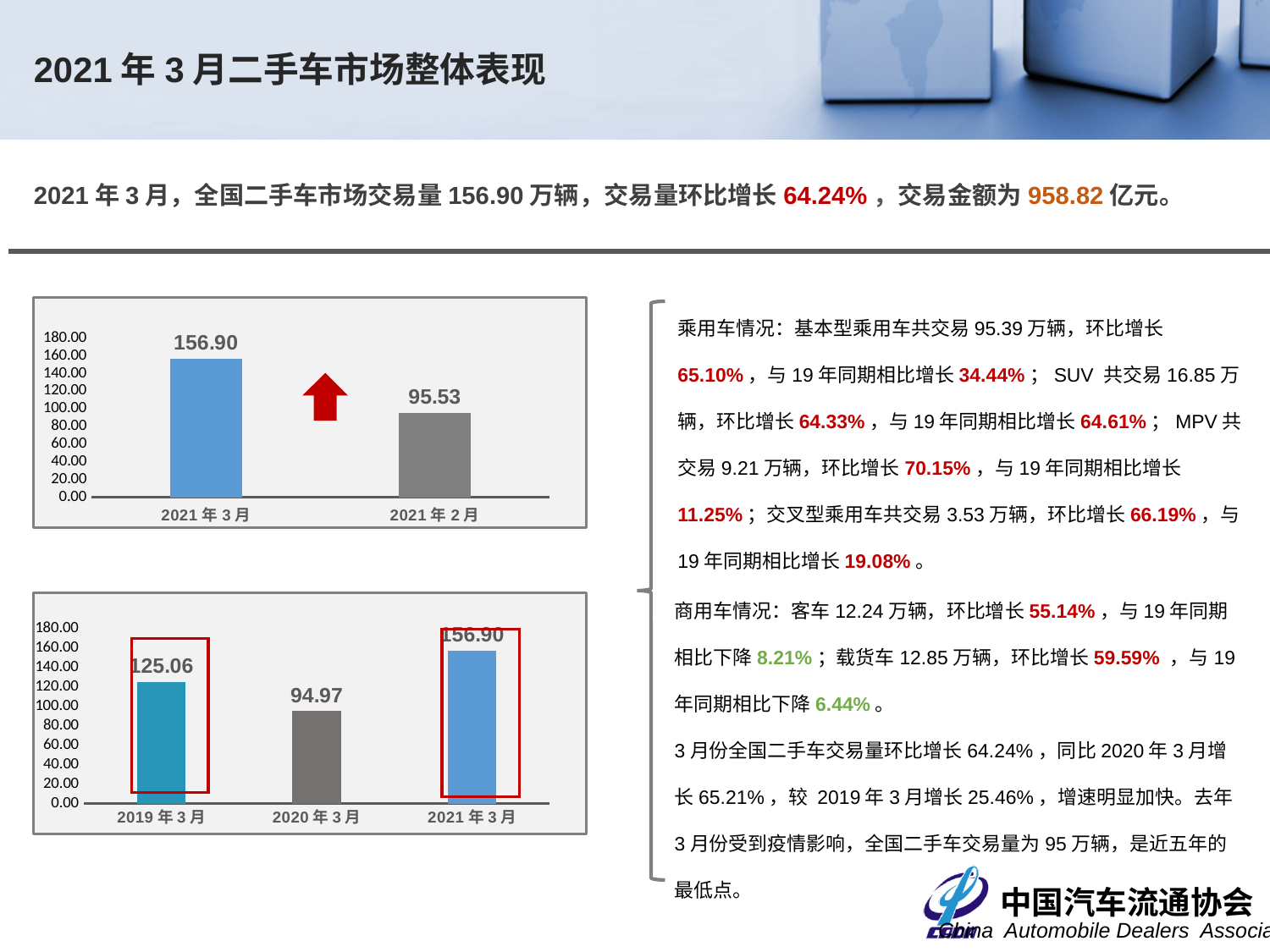

2021年3月二手车市场整体表现
2021年3月，全国二手车市场交易量156.90万辆，交易量环比增长64.24%，交易金额为958.82亿元。
乘用车情况：基本型乘用车共交易95.39万辆，环比增长65.10%，与19年同期相比增长34.44%；SUV 共交易16.85万辆，环比增长64.33%，与19年同期相比增长64.61%；MPV共交易9.21万辆，环比增长70.15%，与19年同期相比增长11.25%；交叉型乘用车共交易3.53万辆，环比增长66.19%，与19年同期相比增长19.08%。

### Chart

| Category |  |
|---|---|
| 44256 | 156.9019 |
| 44228 | 95.5339 |
商用车情况：客车12.24万辆，环比增长55.14%，与19年同期相比下降8.21%；载货车12.85万辆，环比增长59.59% ，与19年同期相比下降6.44%。
3月份全国二手车交易量环比增长64.24%，同比2020年3月增长65.21%，较 2019年3月增长25.46%，增速明显加快。去年3月份受到疫情影响，全国二手车交易量为95万辆，是近五年的最低点。

### Chart

| Category |  |
|---|---|
| 43525 | 125.0635 |
| 43891 | 94.9737 |
| 44256 | 156.9019 |
 7.18%
1.19%